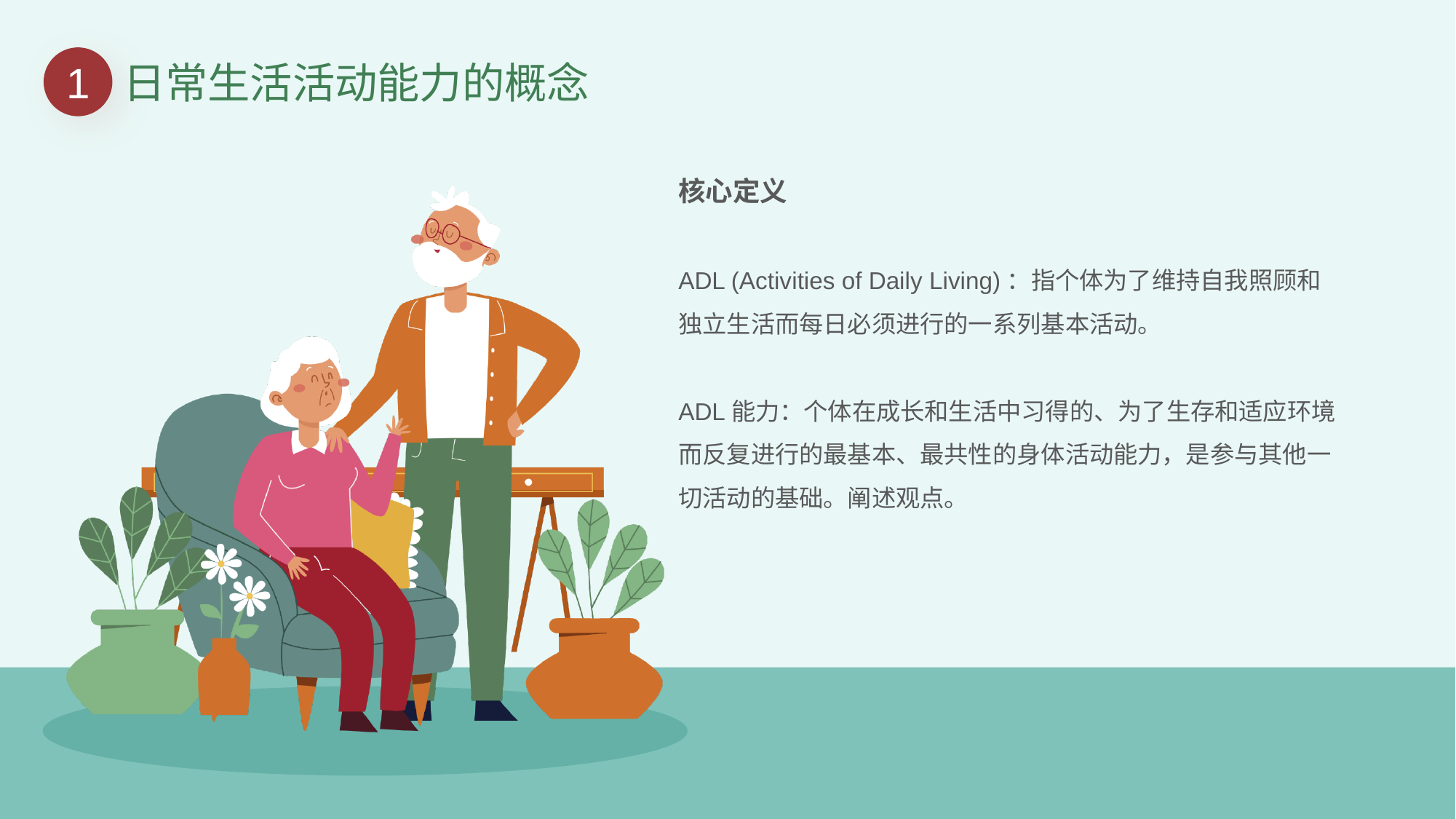

1
日常生活活动能力的概念

核心定义

ADL (Activities of Daily Living)：指个体为了维持自我照顾和独立生活而每日必须进行的一系列基本活动。

ADL能力：个体在成长和生活中习得的、为了生存和适应环境而反复进行的最基本、最共性的身体活动能力，是参与其他一切活动的基础。阐述观点。